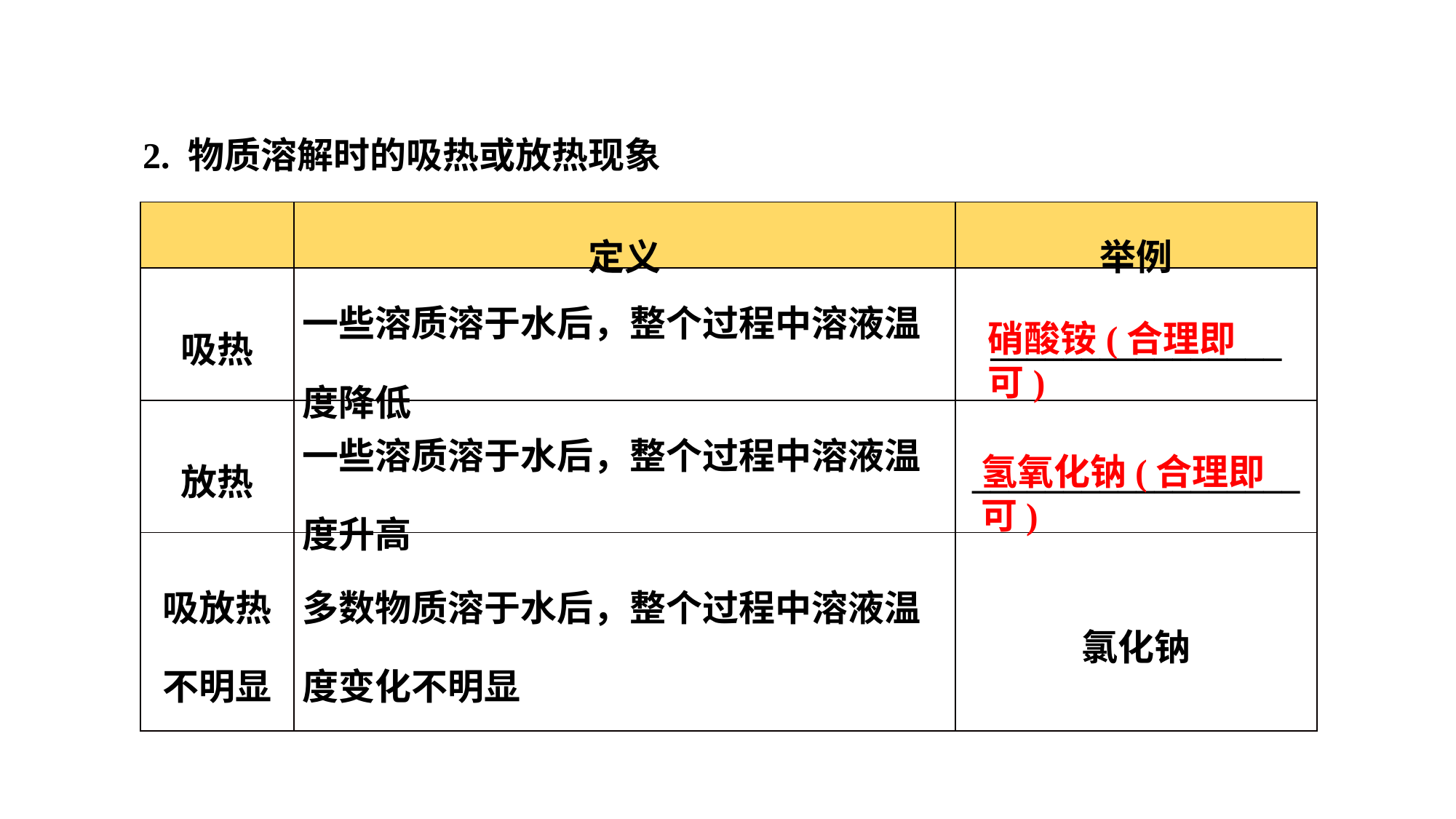

2. 物质溶解时的吸热或放热现象
|  | 定义 | 举例 |
| --- | --- | --- |
| 吸热 | 一些溶质溶于水后，整个过程中溶液温度降低 | \_\_\_\_\_\_\_\_\_\_\_\_\_\_\_\_ |
| 放热 | 一些溶质溶于水后，整个过程中溶液温度升高 | \_\_\_\_\_\_\_\_\_\_\_\_\_\_\_\_\_\_ |
| 吸放热不明显 | 多数物质溶于水后，整个过程中溶液温度变化不明显 | 氯化钠 |
硝酸铵(合理即可)
氢氧化钠(合理即可)